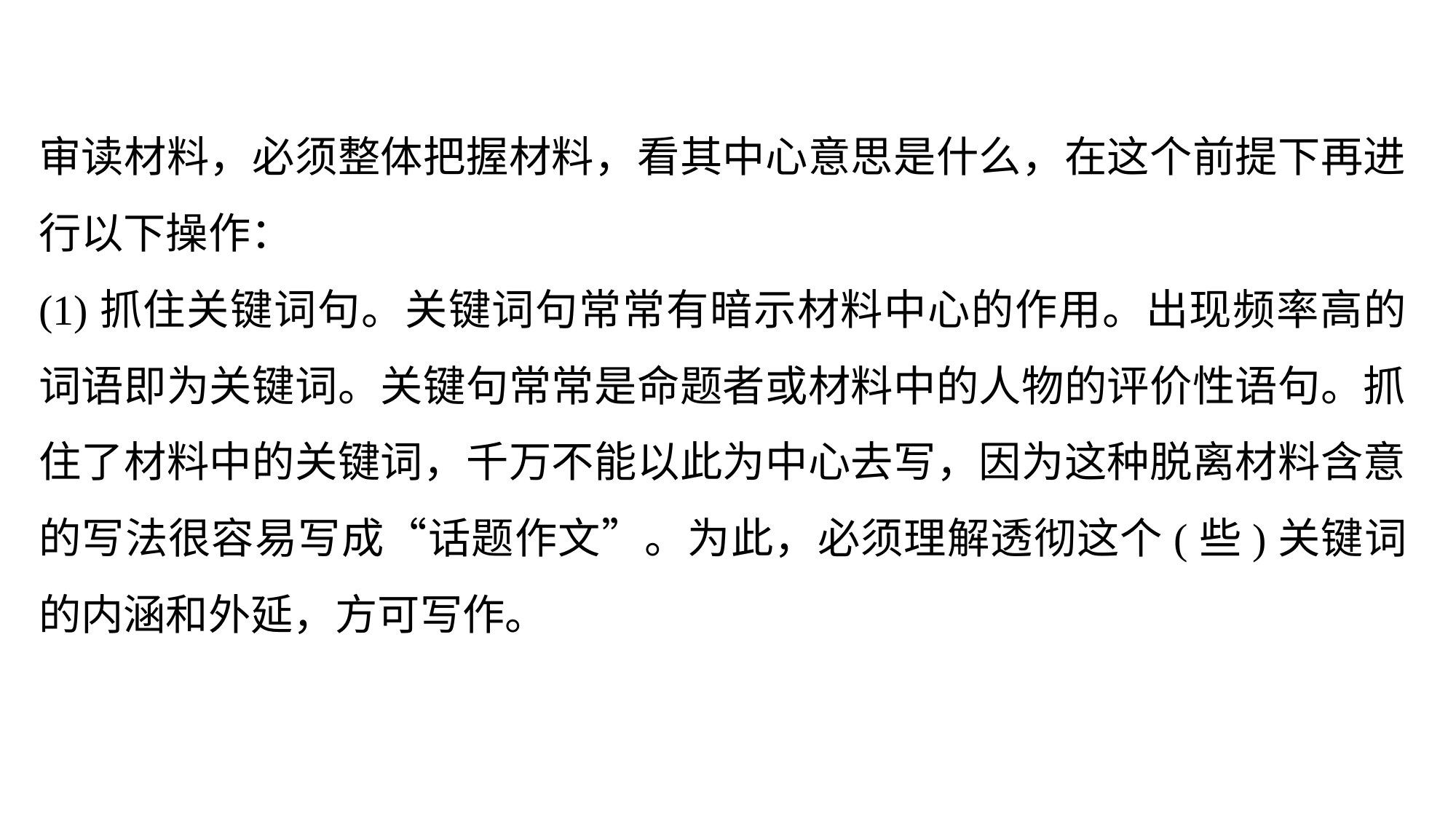

审读材料，必须整体把握材料，看其中心意思是什么，在这个前提下再进行以下操作：
(1)抓住关键词句。关键词句常常有暗示材料中心的作用。出现频率高的词语即为关键词。关键句常常是命题者或材料中的人物的评价性语句。抓住了材料中的关键词，千万不能以此为中心去写，因为这种脱离材料含意的写法很容易写成“话题作文”。为此，必须理解透彻这个(些)关键词的内涵和外延，方可写作。